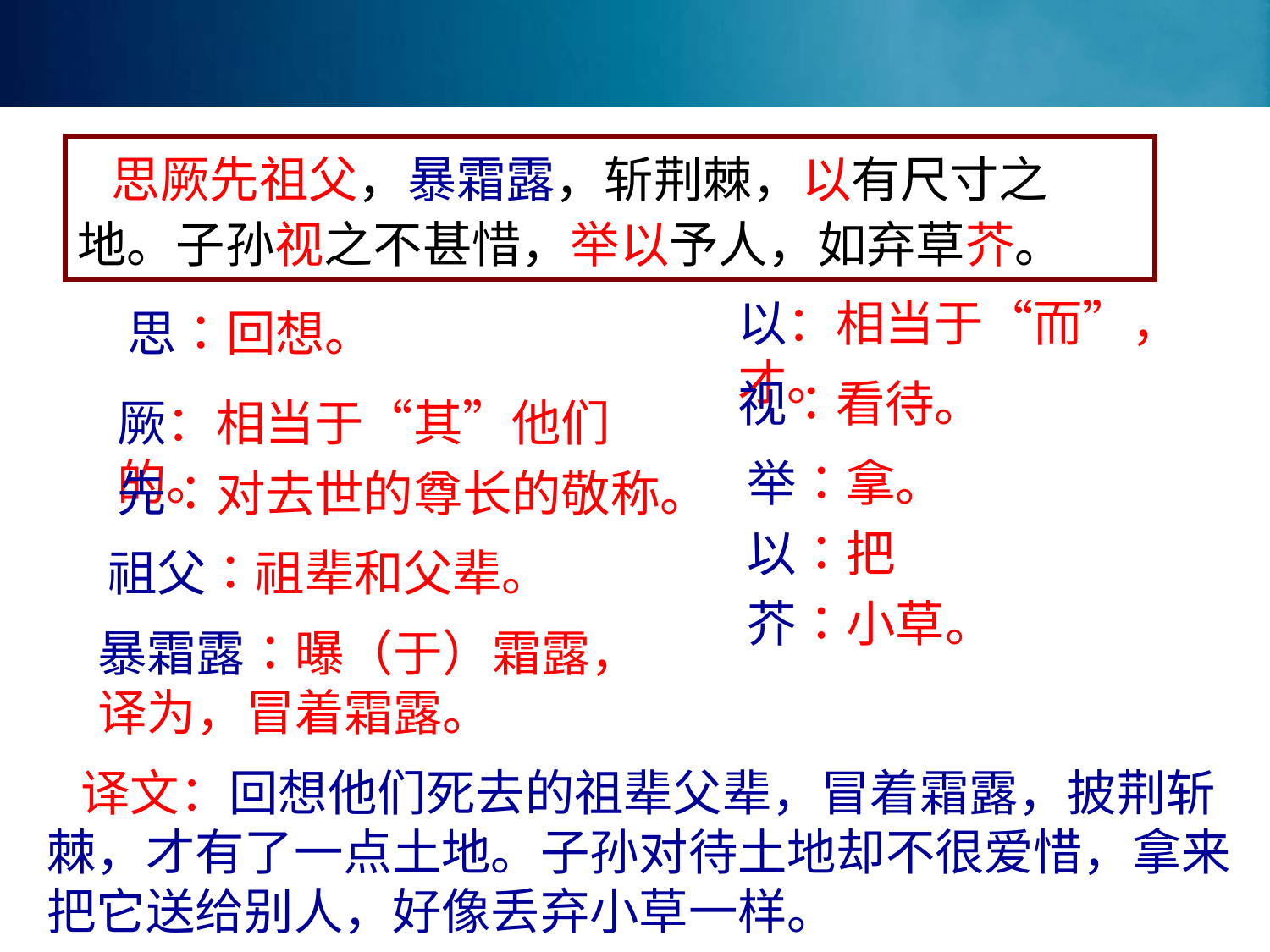

思厥先祖父，暴霜露，斩荆棘，以有尺寸之地。子孙视之不甚惜，举以予人，如弃草芥。
以：相当于“而”，才。
思：回想。
视：看待。
厥：相当于“其”他们的。
举：拿。
先：对去世的尊长的敬称。
以：把
祖父：祖辈和父辈。
芥：小草。
暴霜露：曝（于）霜露，
译为，冒着霜露。
  译文：回想他们死去的祖辈父辈，冒着霜露，披荆斩棘，才有了一点土地。子孙对待土地却不很爱惜，拿来把它送给别人，好像丢弃小草一样。